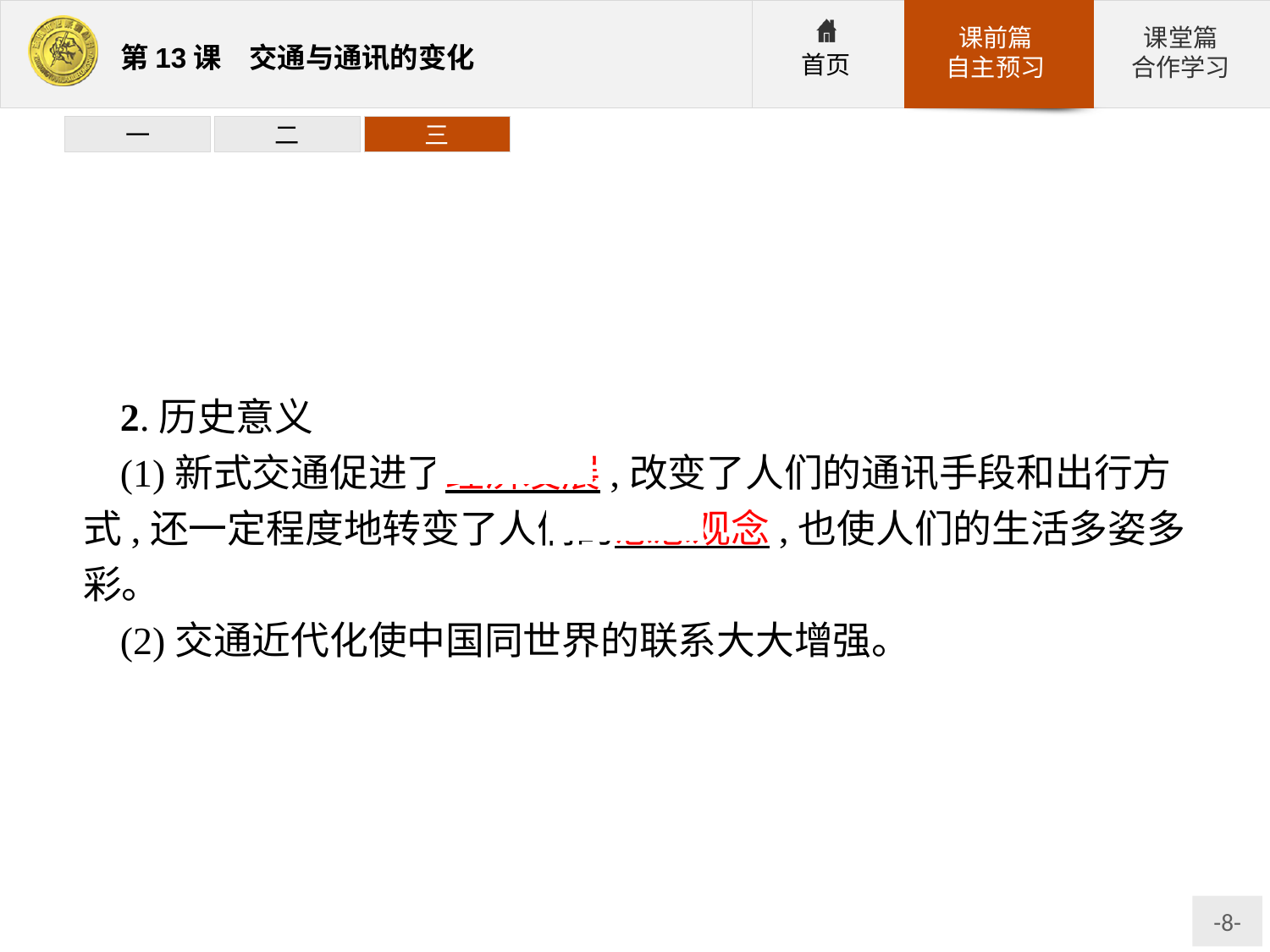

一
二
三
2.历史意义
(1)新式交通促进了经济发展,改变了人们的通讯手段和出行方式,还一定程度地转变了人们的思想观念,也使人们的生活多姿多彩。
(2)交通近代化使中国同世界的联系大大增强。